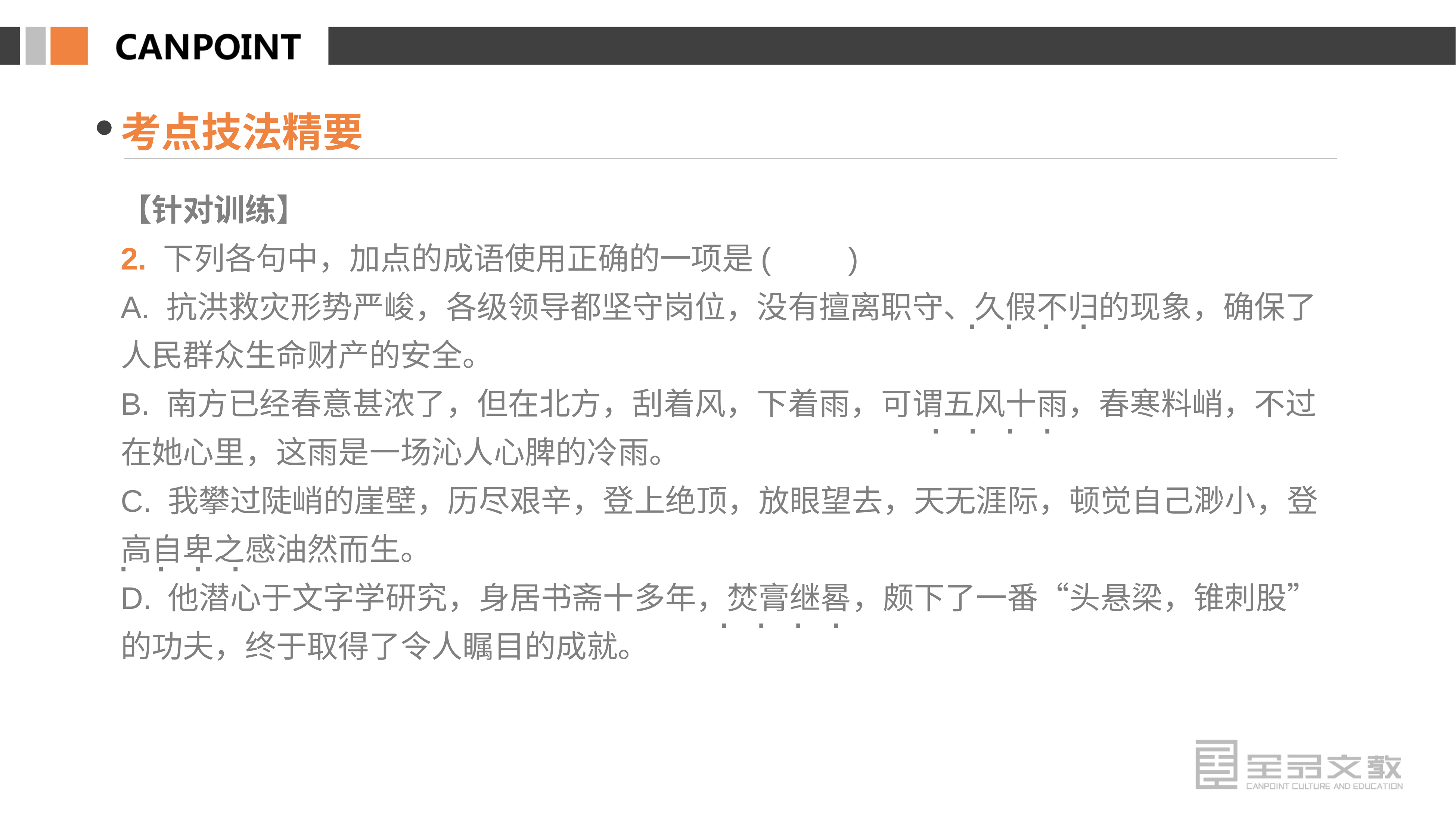

考点技法精要

【针对训练】
2. 下列各句中，加点的成语使用正确的一项是(　　)
A. 抗洪救灾形势严峻，各级领导都坚守岗位，没有擅离职守、久假不归的现象，确保了人民群众生命财产的安全。
B. 南方已经春意甚浓了，但在北方，刮着风，下着雨，可谓五风十雨，春寒料峭，不过在她心里，这雨是一场沁人心脾的冷雨。
C. 我攀过陡峭的崖壁，历尽艰辛，登上绝顶，放眼望去，天无涯际，顿觉自己渺小，登高自卑之感油然而生。
D. 他潜心于文字学研究，身居书斋十多年，焚膏继晷，颇下了一番“头悬梁，锥刺股”的功夫，终于取得了令人瞩目的成就。
·  ·  ·  ·
·  ·  ·  ·
·  ·  ·  ·
·  ·  ·  ·